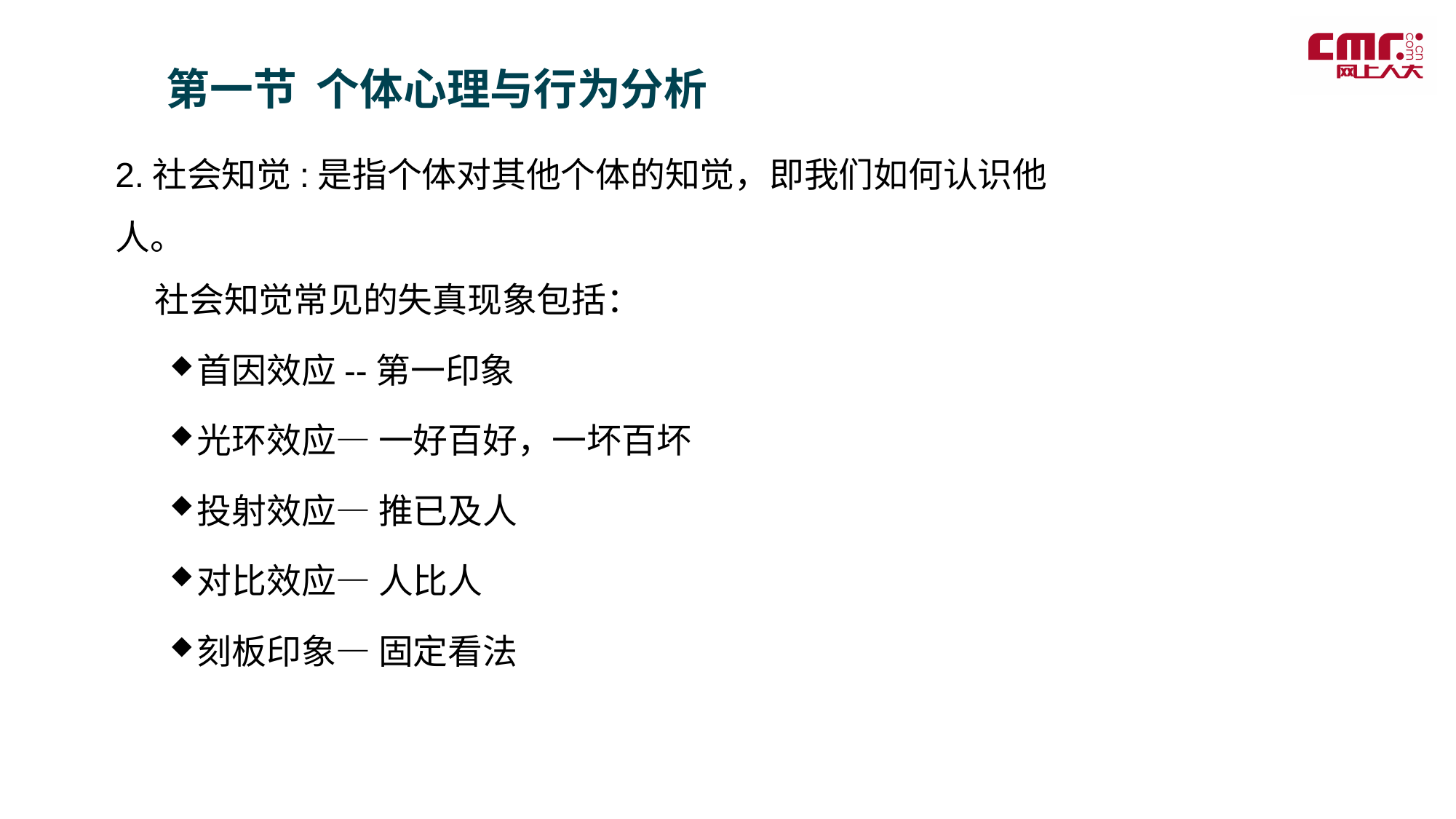

第一节  个体心理与行为分析
2.社会知觉:是指个体对其他个体的知觉，即我们如何认识他人。
    社会知觉常见的失真现象包括：
首因效应--第一印象
光环效应— 一好百好，一坏百坏
投射效应— 推已及人
对比效应— 人比人
刻板印象— 固定看法